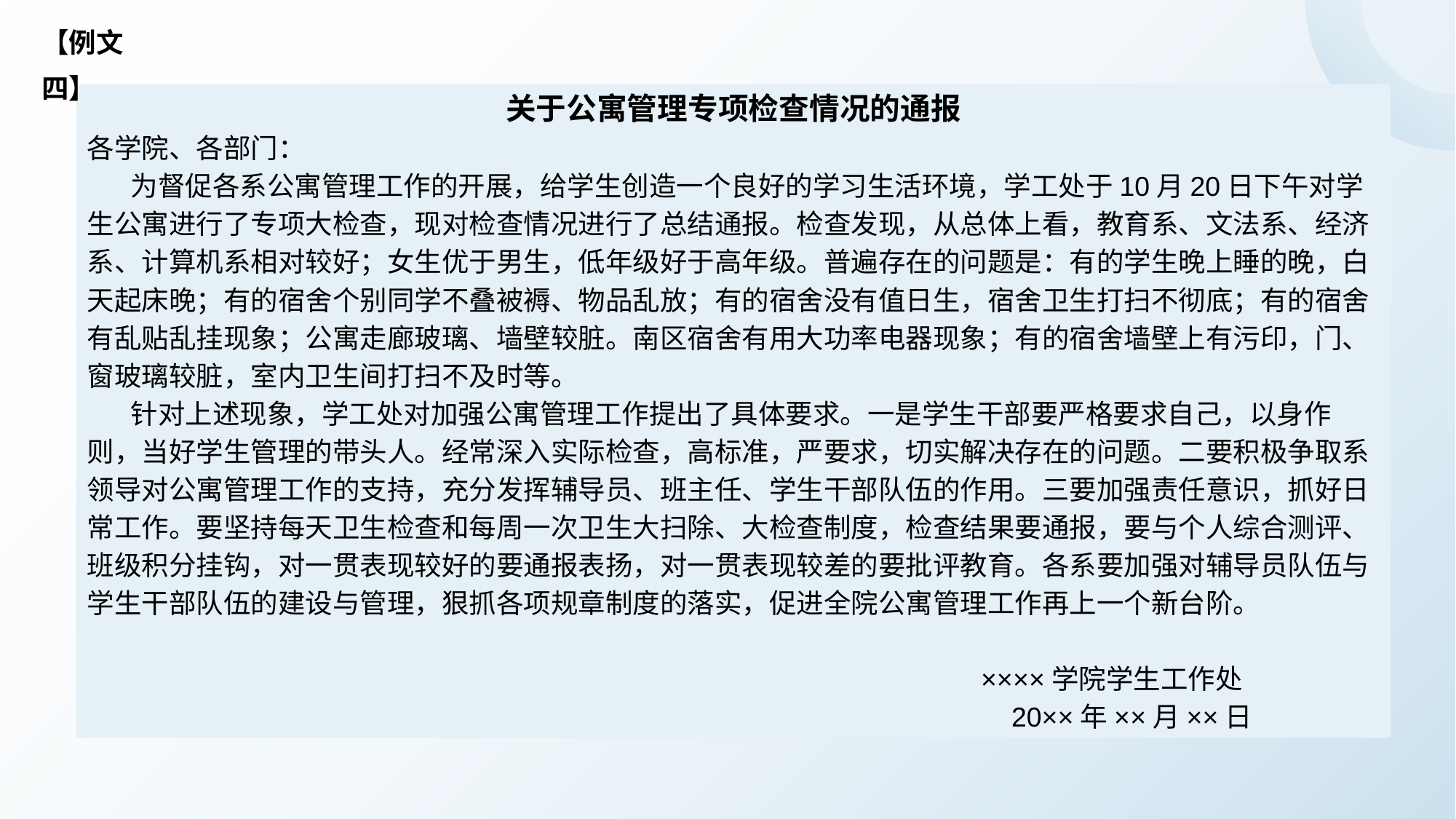

【例文四】
关于公寓管理专项检查情况的通报
各学院、各部门：
      为督促各系公寓管理工作的开展，给学生创造一个良好的学习生活环境，学工处于10月20日下午对学生公寓进行了专项大检查，现对检查情况进行了总结通报。检查发现，从总体上看，教育系、文法系、经济系、计算机系相对较好；女生优于男生，低年级好于高年级。普遍存在的问题是：有的学生晚上睡的晚，白天起床晚；有的宿舍个别同学不叠被褥、物品乱放；有的宿舍没有值日生，宿舍卫生打扫不彻底；有的宿舍有乱贴乱挂现象；公寓走廊玻璃、墙壁较脏。南区宿舍有用大功率电器现象；有的宿舍墙壁上有污印，门、窗玻璃较脏，室内卫生间打扫不及时等。
      针对上述现象，学工处对加强公寓管理工作提出了具体要求。一是学生干部要严格要求自己，以身作则，当好学生管理的带头人。经常深入实际检查，高标准，严要求，切实解决存在的问题。二要积极争取系领导对公寓管理工作的支持，充分发挥辅导员、班主任、学生干部队伍的作用。三要加强责任意识，抓好日常工作。要坚持每天卫生检查和每周一次卫生大扫除、大检查制度，检查结果要通报，要与个人综合测评、班级积分挂钩，对一贯表现较好的要通报表扬，对一贯表现较差的要批评教育。各系要加强对辅导员队伍与学生干部队伍的建设与管理，狠抓各项规章制度的落实，促进全院公寓管理工作再上一个新台阶。
                                                                                                                     ××××学院学生工作处
                                                                                                                         20××年××月××日